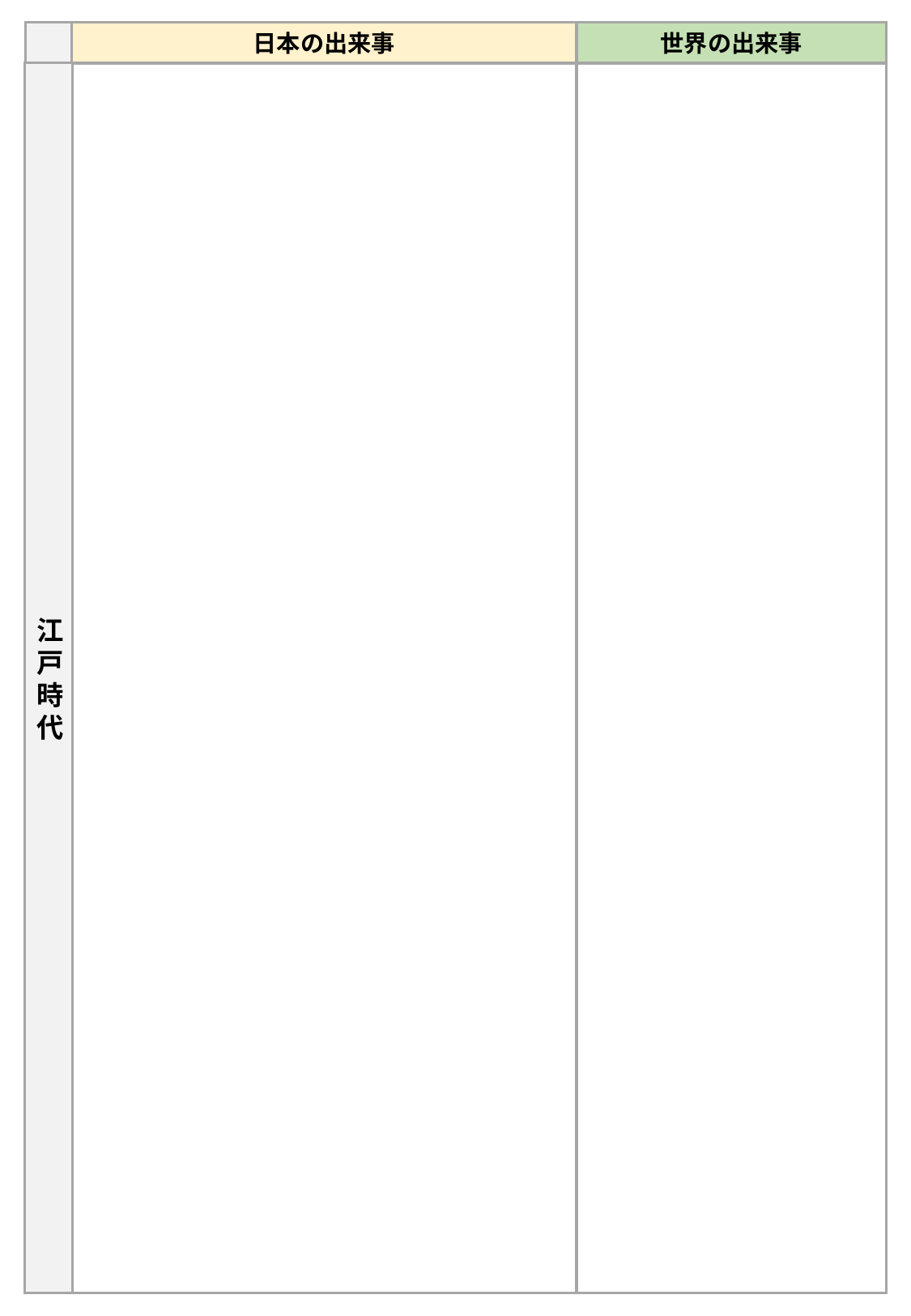

日本の出来事
世界の出来事
江戸時代

西暦
出来事・文化
出来事・文化
西暦
出来事・文化
西暦
出来事・文化
西暦
出来事・文化
西暦
出来事・文化
西暦
出来事・文化
西暦
出来事・文化
西暦
出来事・文化
西暦
西暦
出来事・文化
その他
その他
その他
その他
その他
その他
その他
その他
その他